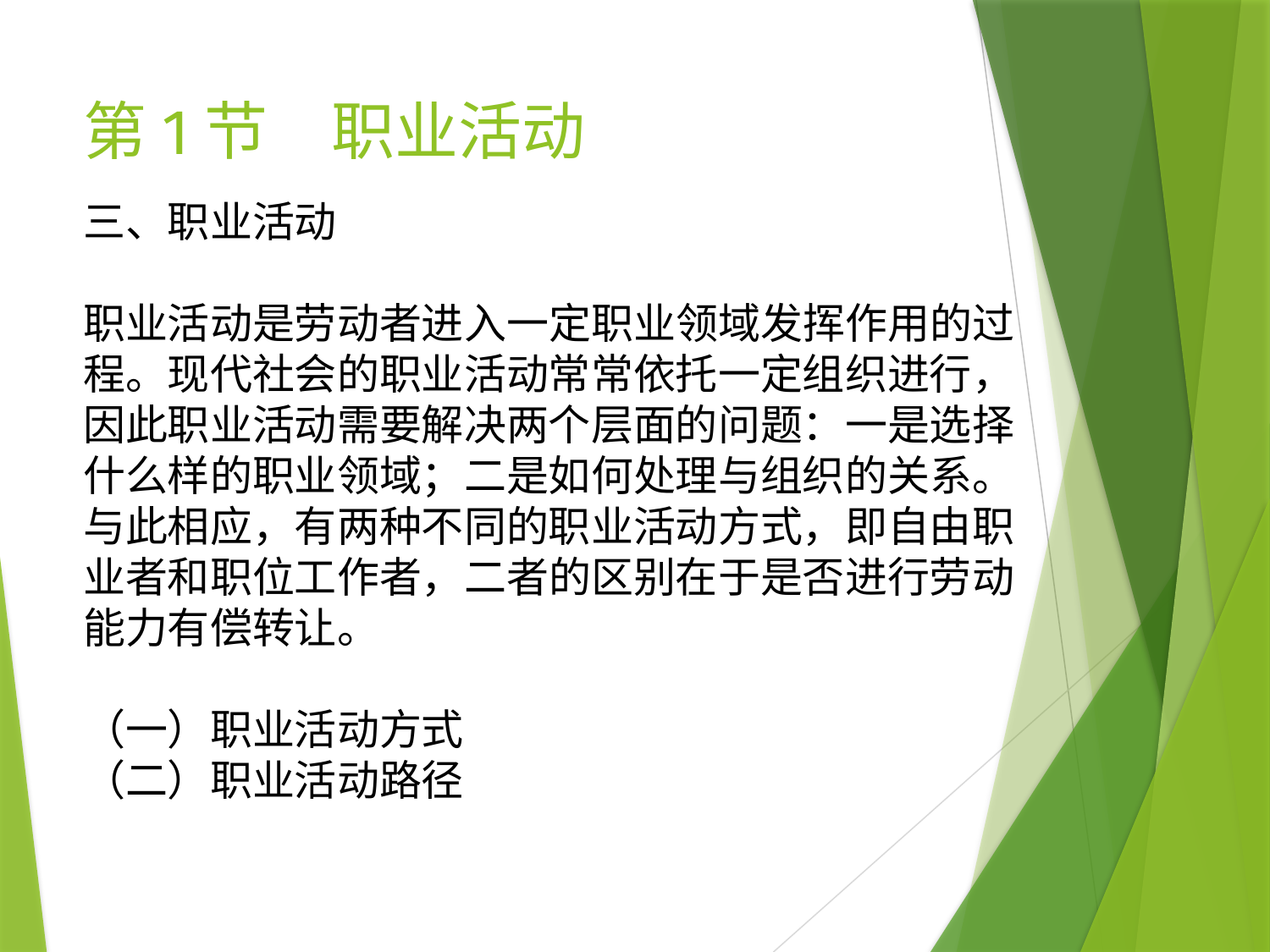

# 第1节　职业活动
三、职业活动

职业活动是劳动者进入一定职业领域发挥作用的过程。现代社会的职业活动常常依托一定组织进行，因此职业活动需要解决两个层面的问题：一是选择什么样的职业领域；二是如何处理与组织的关系。与此相应，有两种不同的职业活动方式，即自由职业者和职位工作者，二者的区别在于是否进行劳动能力有偿转让。

（一）职业活动方式
（二）职业活动路径